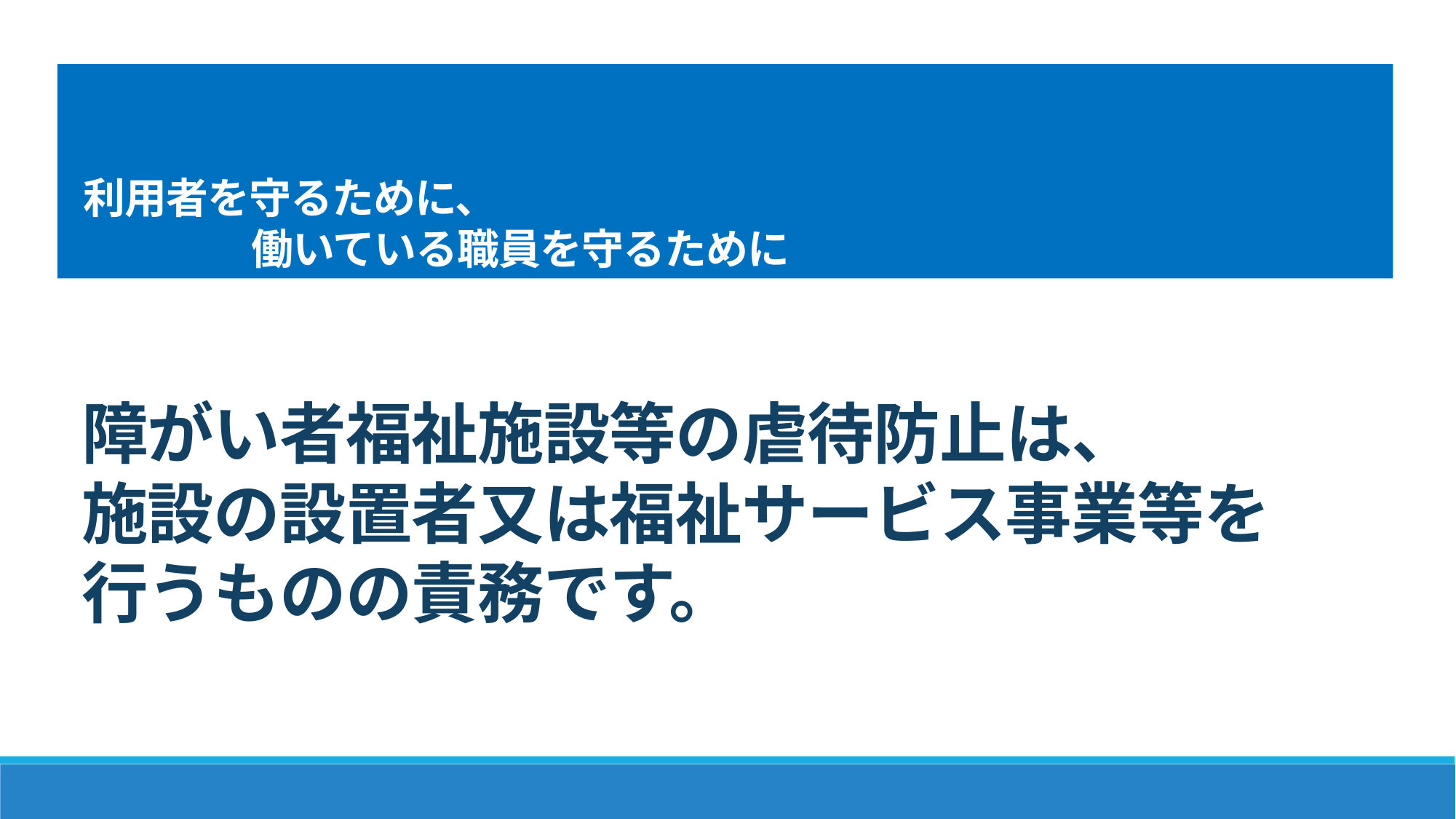

利用者を守るために、
                　働いている職員を守るために
障がい者福祉施設等の虐待防止は、
施設の設置者又は福祉サービス事業等を
行うものの責務です。